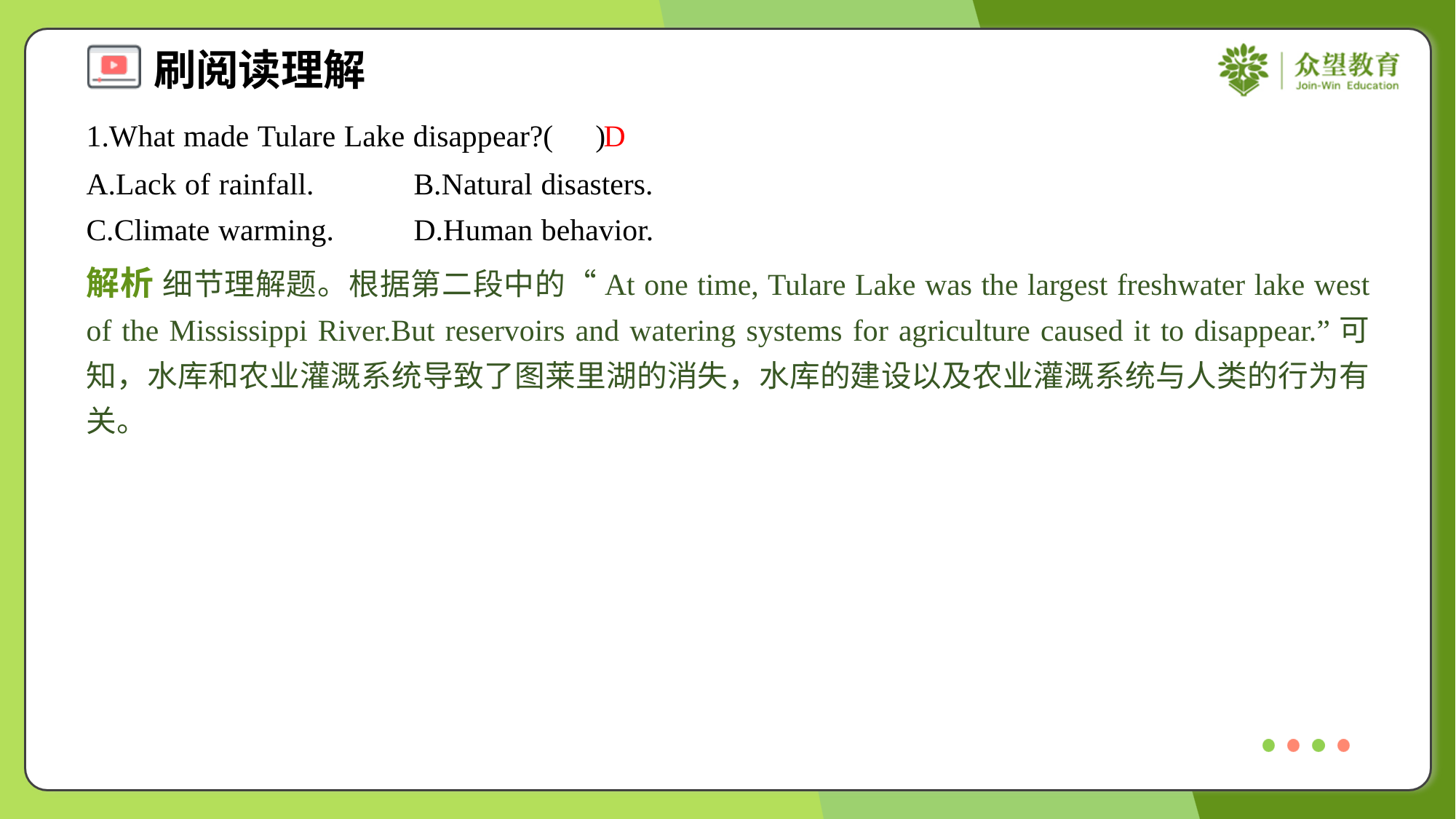

1.What made Tulare Lake disappear?(     )
D
A.Lack of rainfall.	B.Natural disasters.
C.Climate warming.	D.Human behavior.
解析 细节理解题。根据第二段中的“At one time, Tulare Lake was the largest freshwater lake west of the Mississippi River.But reservoirs and watering systems for agriculture caused it to disappear.”可知，水库和农业灌溉系统导致了图莱里湖的消失，水库的建设以及农业灌溉系统与人类的行为有关。